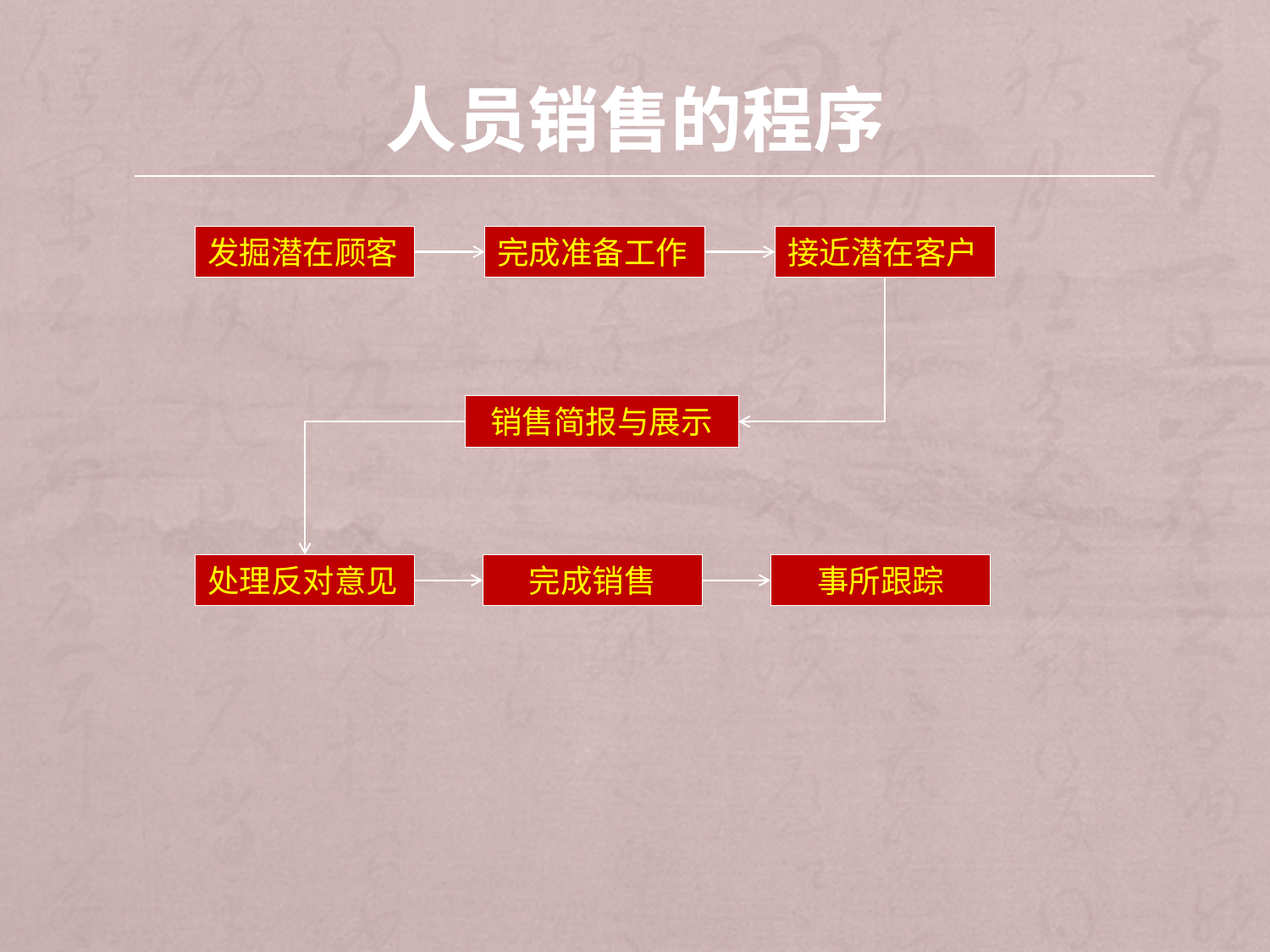

# 人员销售的程序
发掘潜在顾客
完成准备工作
接近潜在客户
销售简报与展示
处理反对意见
完成销售
事所跟踪